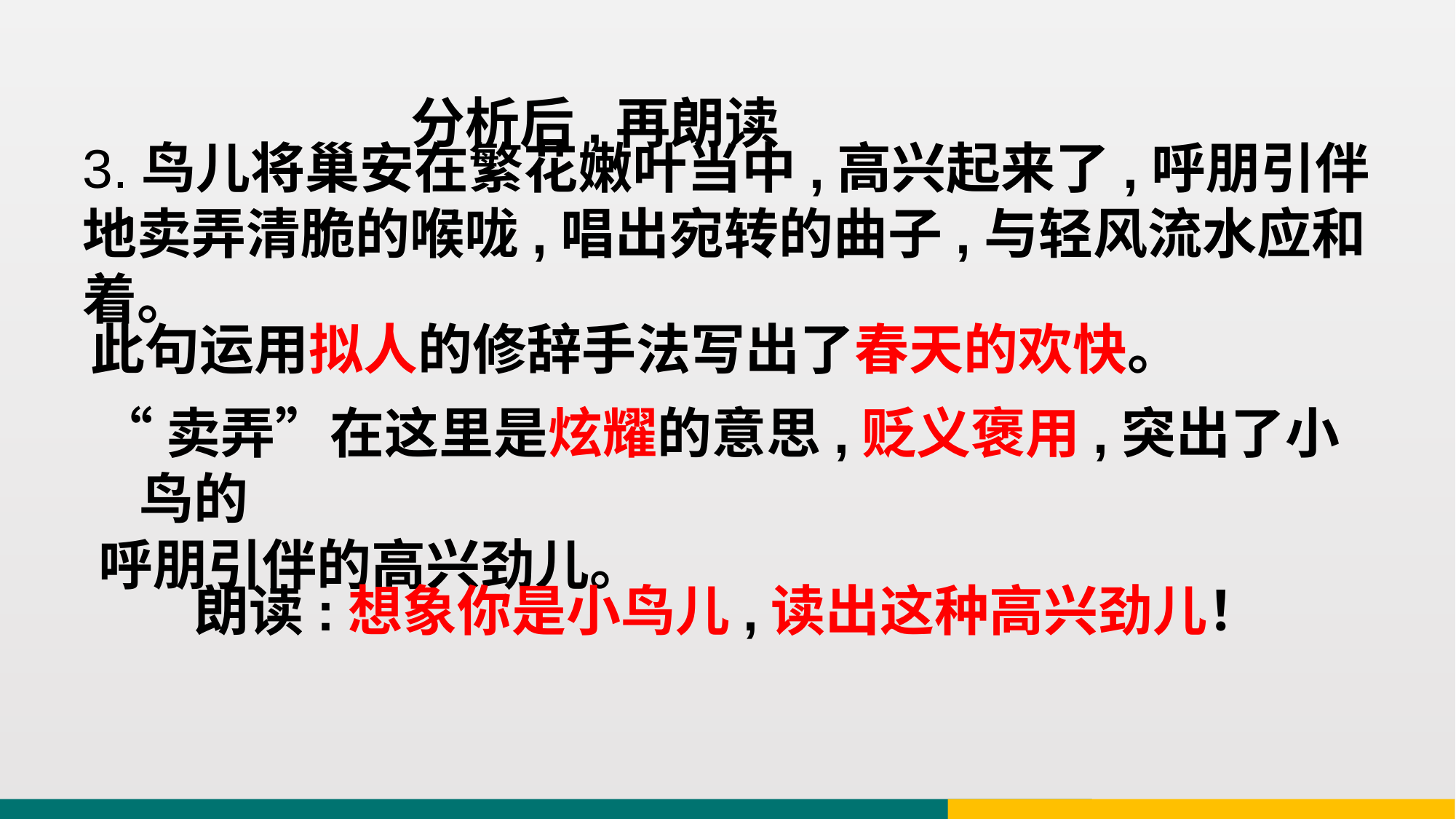

分析后,再朗读
3.鸟儿将巢安在繁花嫩叶当中,高兴起来了,呼朋引伴地卖弄清脆的喉咙,唱出宛转的曲子,与轻风流水应和着。
此句运用拟人的修辞手法写出了春天的欢快。
“卖弄”在这里是炫耀的意思,贬义褒用,突出了小鸟的
呼朋引伴的高兴劲儿。
朗读:想象你是小鸟儿,读出这种高兴劲儿！